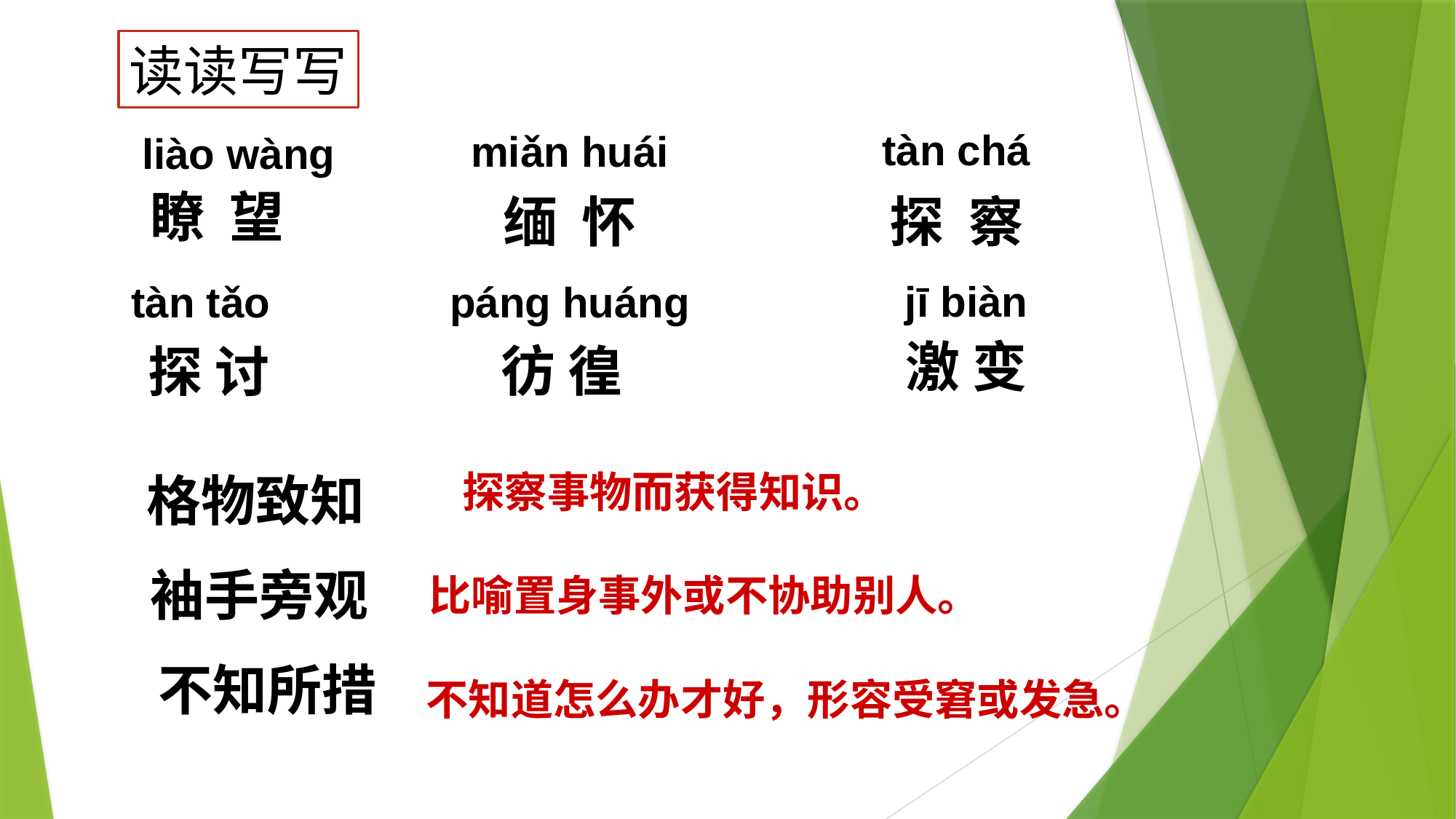

读读写写
tàn chá
miǎn huái
liào wàng
瞭  望
缅  怀
探  察
jī biàn
tàn tǎo
páng huáng
激 变
彷 徨
探 讨
探察事物而获得知识。
格物致知
袖手旁观
比喻置身事外或不协助别人。
不知所措
不知道怎么办才好，形容受窘或发急。